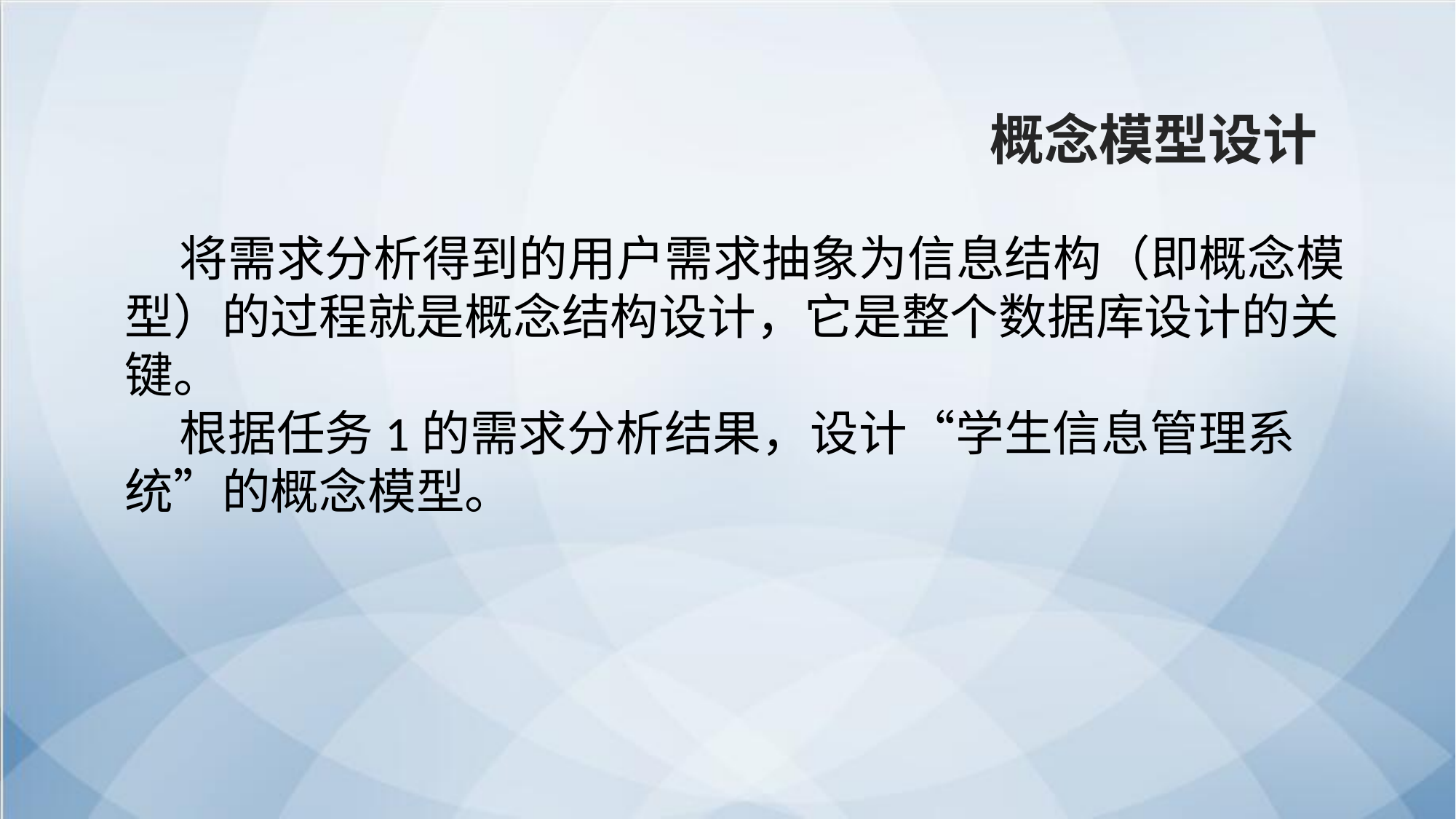

概念模型设计
将需求分析得到的用户需求抽象为信息结构（即概念模型）的过程就是概念结构设计，它是整个数据库设计的关键。
根据任务1的需求分析结果，设计“学生信息管理系统”的概念模型。